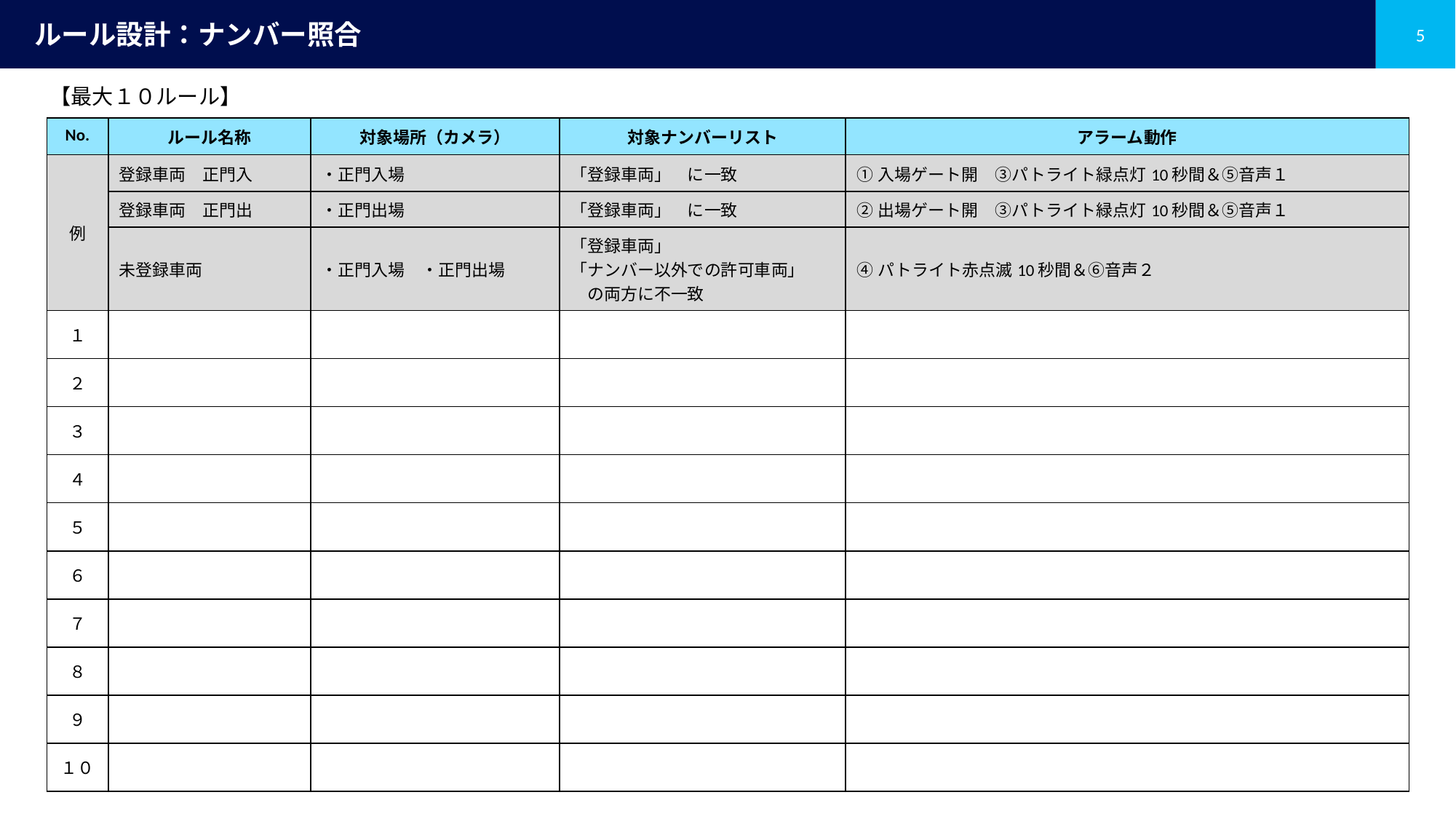

# ルール設計：ナンバー照合
【最大１０ルール】
| No. | ルール名称 | 対象場所（カメラ） | 対象ナンバーリスト | アラーム動作 |
| --- | --- | --- | --- | --- |
| 例 | 登録車両　正門入 | ・正門入場 | 「登録車両」　に一致 | ①入場ゲート開　③パトライト緑点灯10秒間＆⑤音声１ |
|  | 登録車両　正門出 | ・正門出場 | 「登録車両」　に一致 | ②出場ゲート開　③パトライト緑点灯10秒間＆⑤音声１ |
|  | 未登録車両 | ・正門入場　・正門出場 | 「登録車両」 「ナンバー以外での許可車両」 　の両方に不一致 | ④パトライト赤点滅10秒間＆⑥音声２ |
| １ |  |  |  |  |
| ２ |  |  |  |  |
| ３ |  |  |  |  |
| ４ |  |  |  |  |
| ５ |  |  |  |  |
| ６ |  |  |  |  |
| ７ |  |  |  |  |
| ８ |  |  |  |  |
| ９ |  |  |  |  |
| １０ |  |  |  |  |